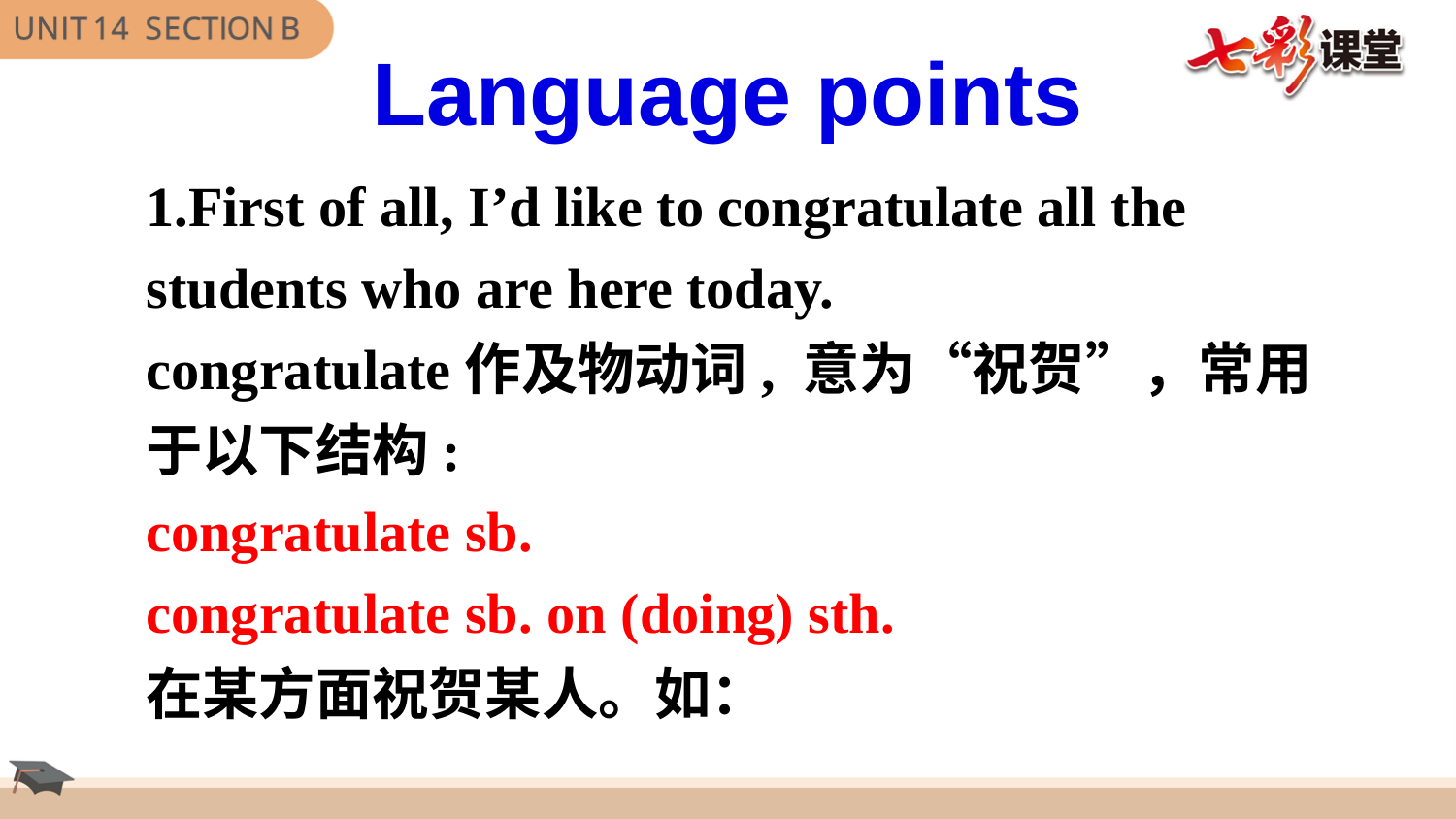

Language points
1.First of all, I’d like to congratulate all the
students who are here today.
congratulate作及物动词, 意为“祝贺”，常用
于以下结构:
congratulate sb.
congratulate sb. on (doing) sth.
在某方面祝贺某人。如：